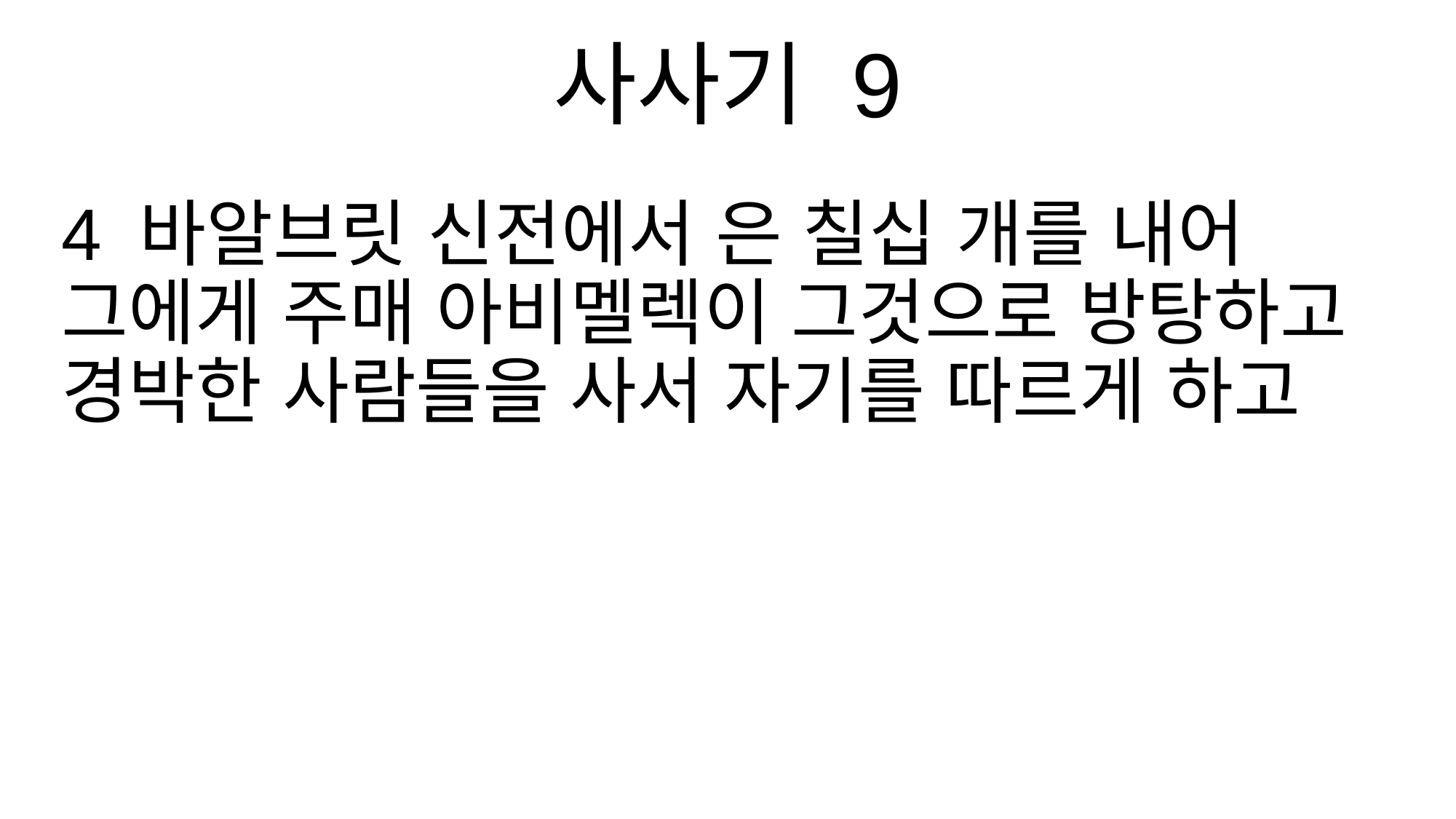

사사기 9
4 바알브릿 신전에서 은 칠십 개를 내어 그에게 주매 아비멜렉이 그것으로 방탕하고 경박한 사람들을 사서 자기를 따르게 하고